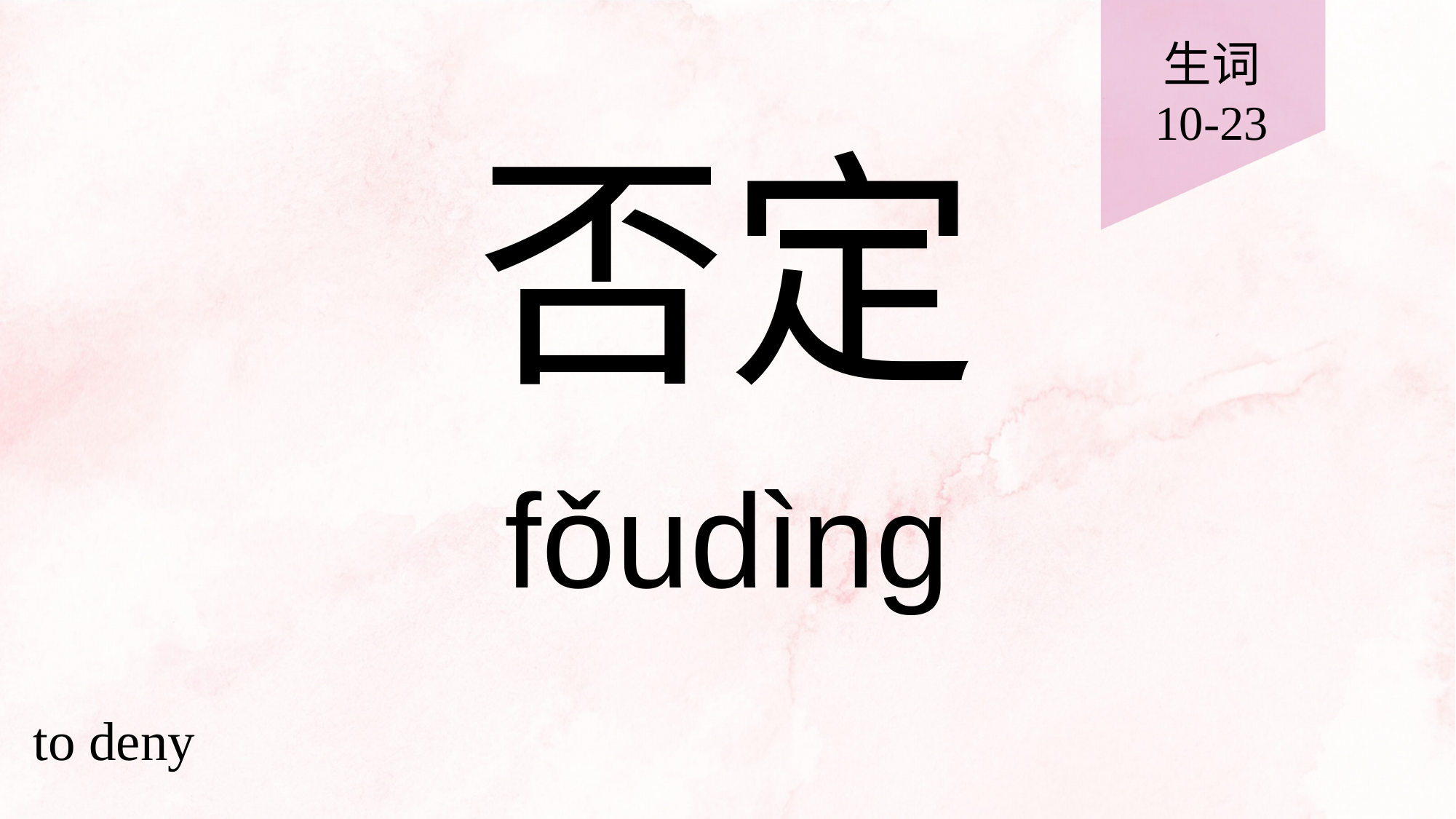

生词
10-23
# 否定
fǒudìng
to deny